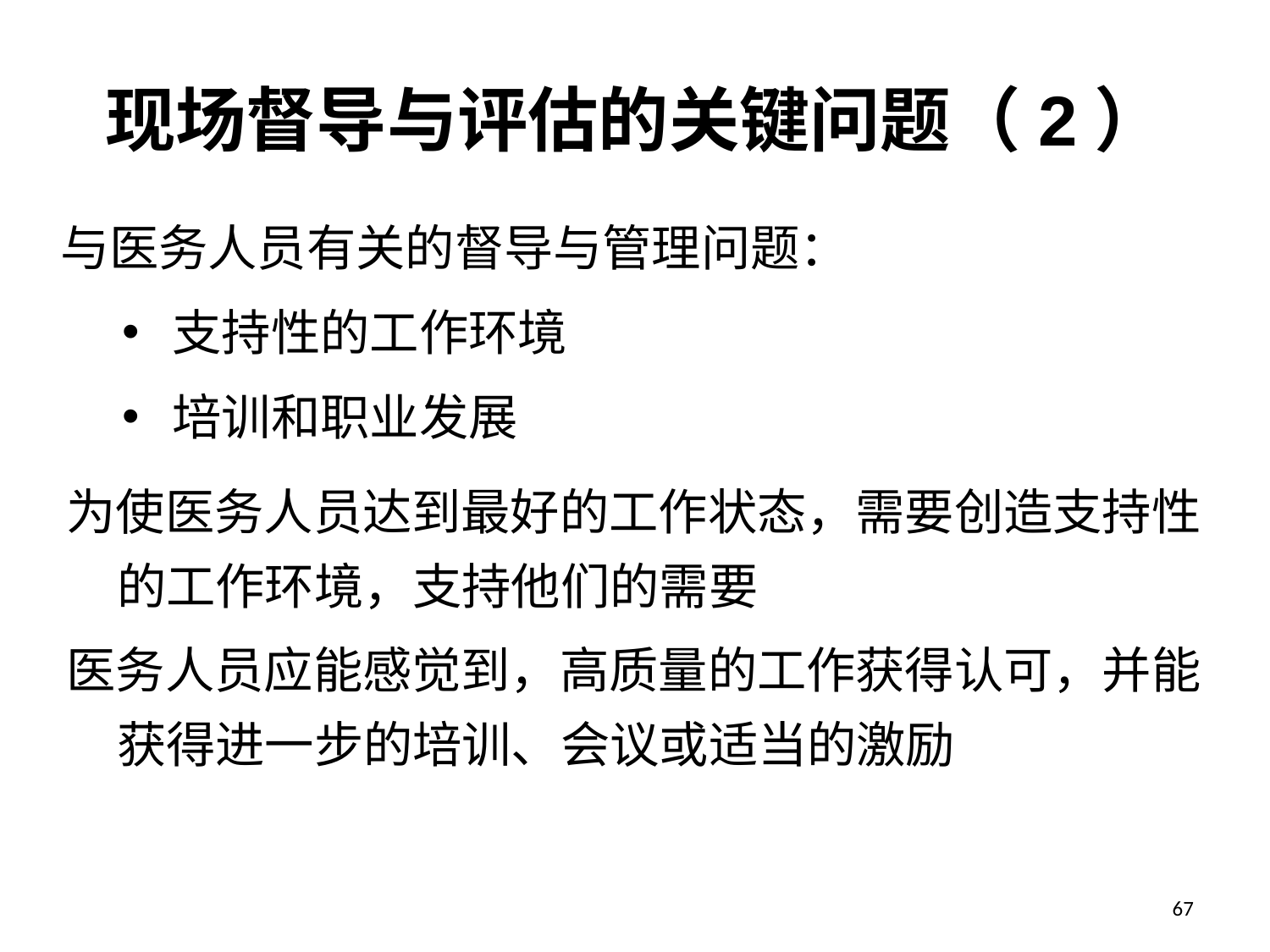

# 现场督导与评估的关键问题（2）
与医务人员有关的督导与管理问题：
支持性的工作环境
培训和职业发展
为使医务人员达到最好的工作状态，需要创造支持性的工作环境，支持他们的需要
医务人员应能感觉到，高质量的工作获得认可，并能获得进一步的培训、会议或适当的激励
67